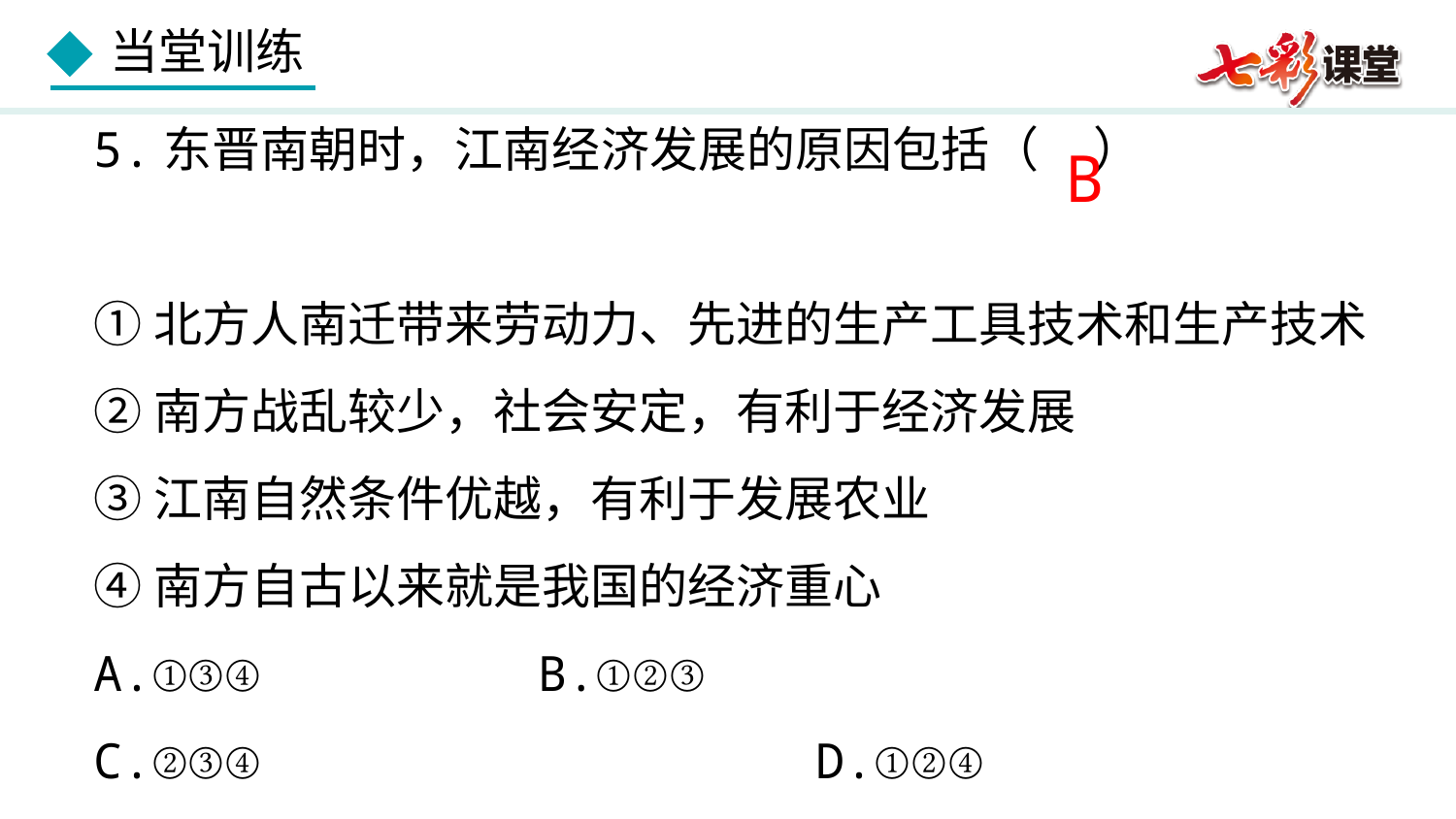

5.东晋南朝时，江南经济发展的原因包括（     ）
①北方人南迁带来劳动力、先进的生产工具技术和生产技术
②南方战乱较少，社会安定，有利于经济发展
③江南自然条件优越，有利于发展农业
④南方自古以来就是我国的经济重心
A.①③④ 　                B.①②③
C.②③④                   D.①②④
B